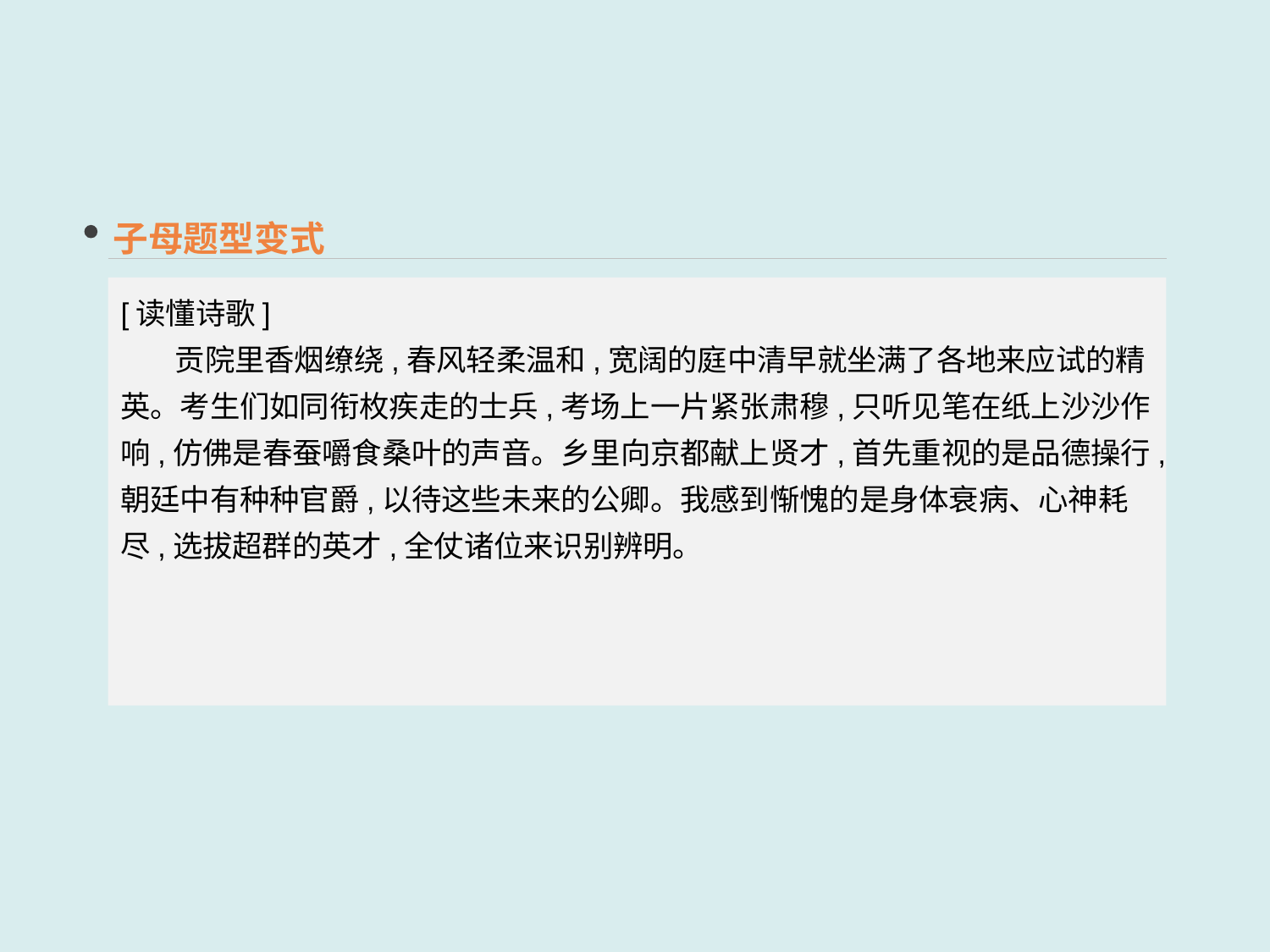

子母题型变式

[读懂诗歌]
       贡院里香烟缭绕,春风轻柔温和,宽阔的庭中清早就坐满了各地来应试的精英。考生们如同衔枚疾走的士兵,考场上一片紧张肃穆,只听见笔在纸上沙沙作响,仿佛是春蚕嚼食桑叶的声音。乡里向京都献上贤才,首先重视的是品德操行,朝廷中有种种官爵,以待这些未来的公卿。我感到惭愧的是身体衰病、心神耗尽,选拔超群的英才,全仗诸位来识别辨明。